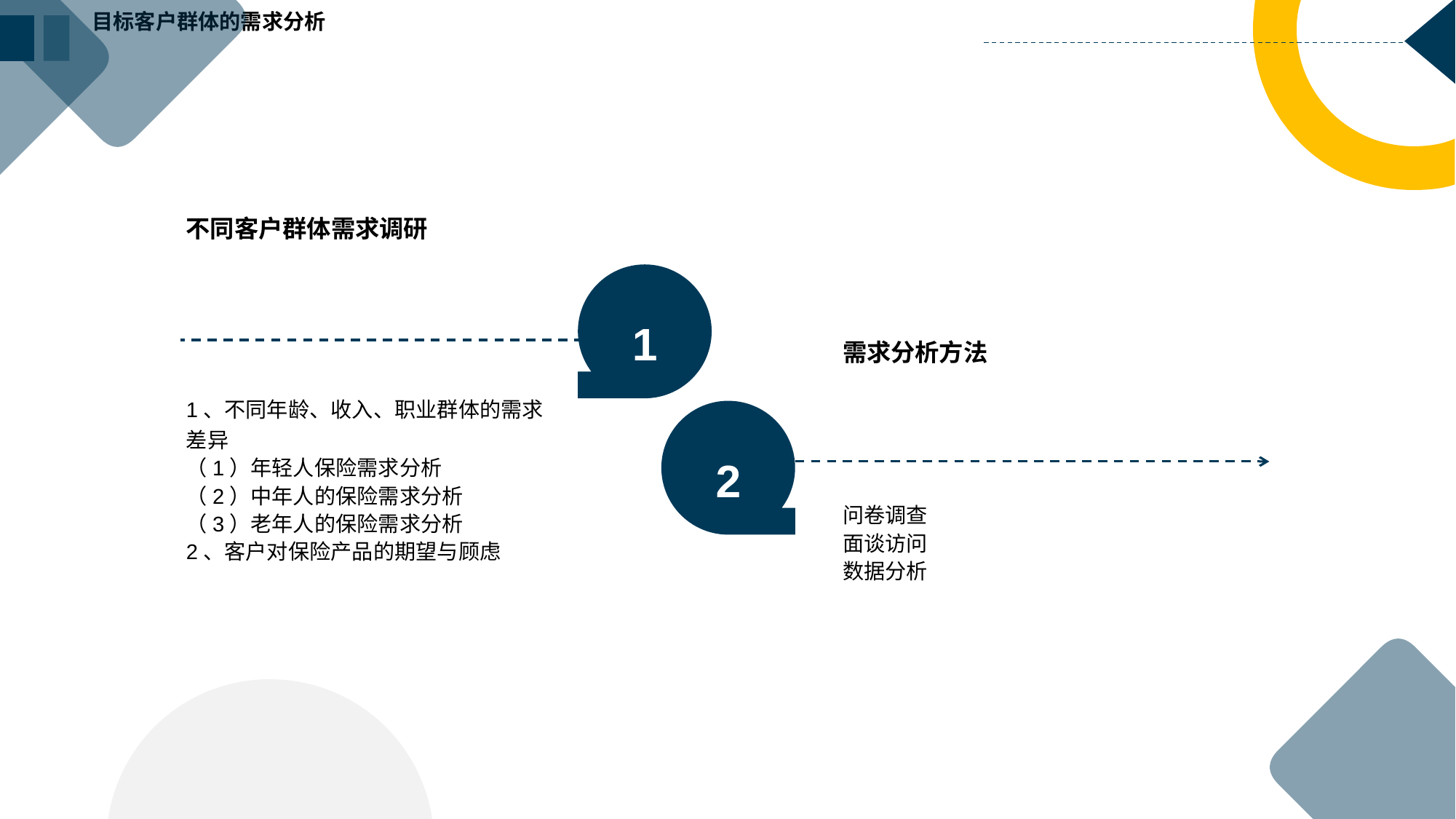

目标客户群体的需求分析

不同客户群体需求调研

1
需求分析方法

1、不同年龄、收入、职业群体的需求差异
（1）年轻人保险需求分析
（2）中年人的保险需求分析
（3）老年人的保险需求分析
2、客户对保险产品的期望与顾虑

2

问卷调查
面谈访问
数据分析